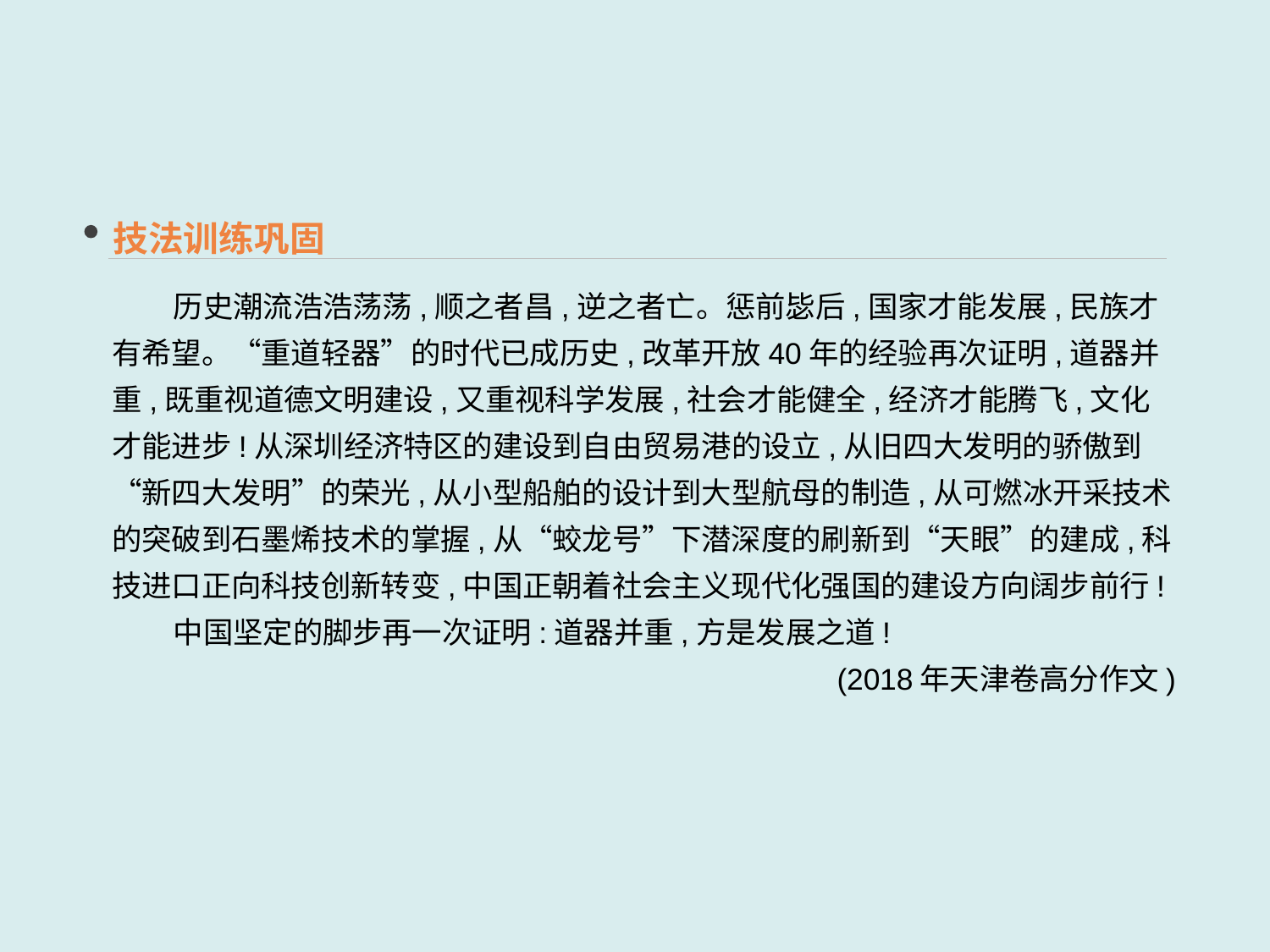

技法训练巩固

        历史潮流浩浩荡荡,顺之者昌,逆之者亡。惩前毖后,国家才能发展,民族才有希望。“重道轻器”的时代已成历史,改革开放40年的经验再次证明,道器并重,既重视道德文明建设,又重视科学发展,社会才能健全,经济才能腾飞,文化才能进步!从深圳经济特区的建设到自由贸易港的设立,从旧四大发明的骄傲到“新四大发明”的荣光,从小型船舶的设计到大型航母的制造,从可燃冰开采技术的突破到石墨烯技术的掌握,从“蛟龙号”下潜深度的刷新到“天眼”的建成,科技进口正向科技创新转变,中国正朝着社会主义现代化强国的建设方向阔步前行!
        中国坚定的脚步再一次证明:道器并重,方是发展之道!
(2018年天津卷高分作文)